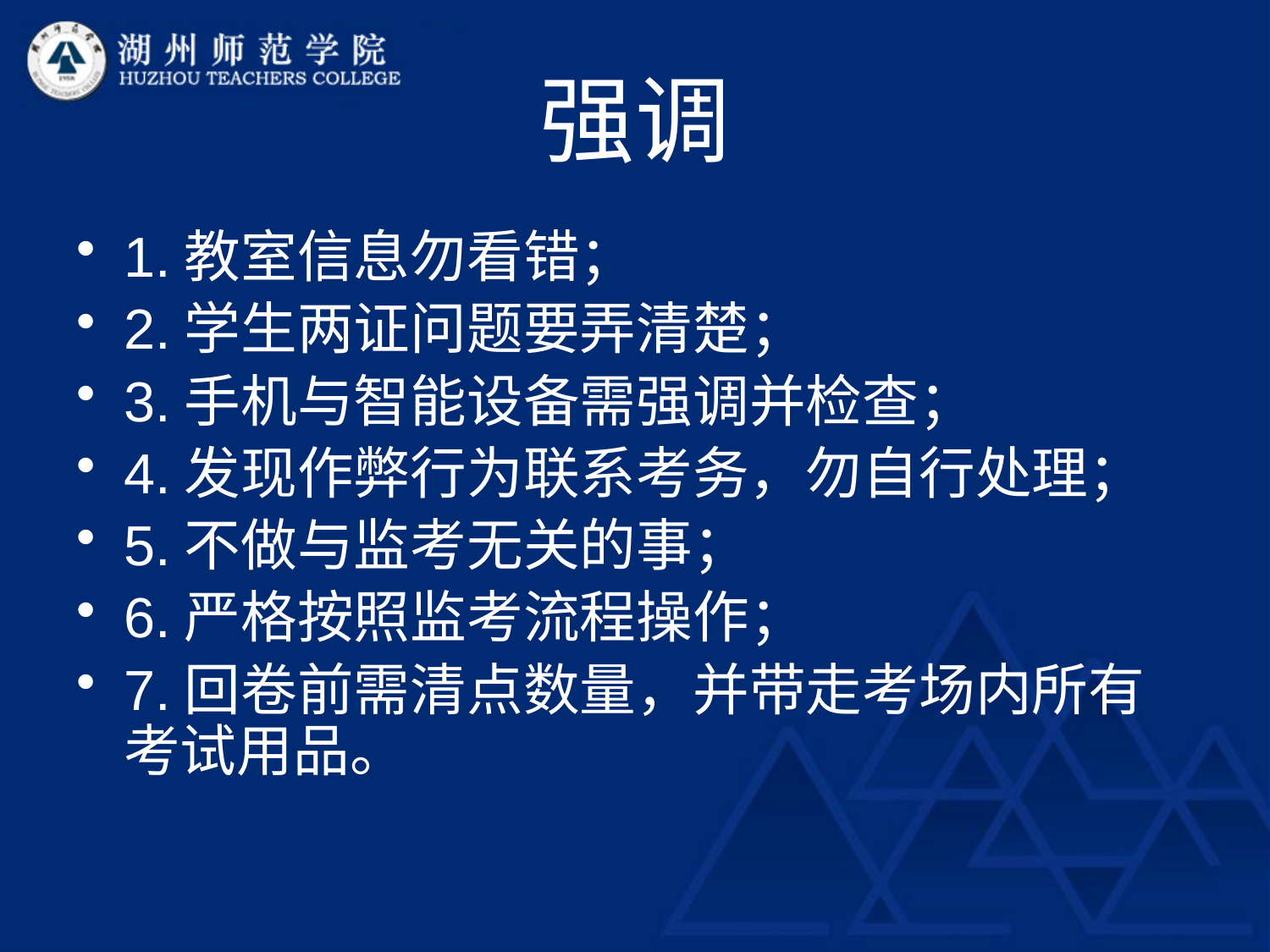

# 强调
1.教室信息勿看错；
2.学生两证问题要弄清楚；
3.手机与智能设备需强调并检查；
4.发现作弊行为联系考务，勿自行处理；
5.不做与监考无关的事；
6.严格按照监考流程操作；
7.回卷前需清点数量，并带走考场内所有考试用品。